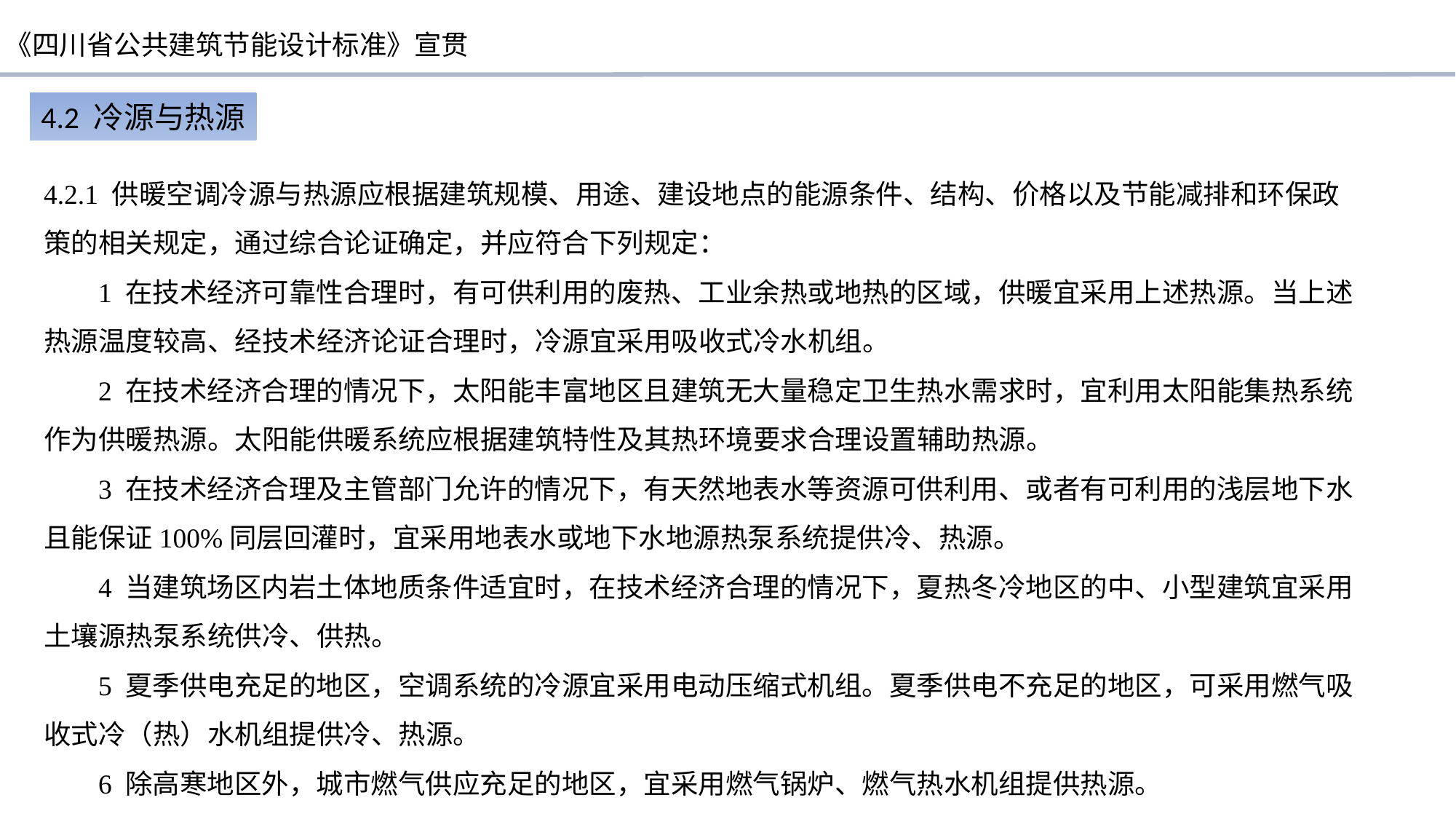

4.2 冷源与热源
4.2.1 供暖空调冷源与热源应根据建筑规模、用途、建设地点的能源条件、结构、价格以及节能减排和环保政策的相关规定，通过综合论证确定，并应符合下列规定：
1 在技术经济可靠性合理时，有可供利用的废热、工业余热或地热的区域，供暖宜采用上述热源。当上述热源温度较高、经技术经济论证合理时，冷源宜采用吸收式冷水机组。
2 在技术经济合理的情况下，太阳能丰富地区且建筑无大量稳定卫生热水需求时，宜利用太阳能集热系统作为供暖热源。太阳能供暖系统应根据建筑特性及其热环境要求合理设置辅助热源。
3 在技术经济合理及主管部门允许的情况下，有天然地表水等资源可供利用、或者有可利用的浅层地下水且能保证100%同层回灌时，宜采用地表水或地下水地源热泵系统提供冷、热源。
4 当建筑场区内岩土体地质条件适宜时，在技术经济合理的情况下，夏热冬冷地区的中、小型建筑宜采用土壤源热泵系统供冷、供热。
5 夏季供电充足的地区，空调系统的冷源宜采用电动压缩式机组。夏季供电不充足的地区，可采用燃气吸收式冷（热）水机组提供冷、热源。
6 除高寒地区外，城市燃气供应充足的地区，宜采用燃气锅炉、燃气热水机组提供热源。